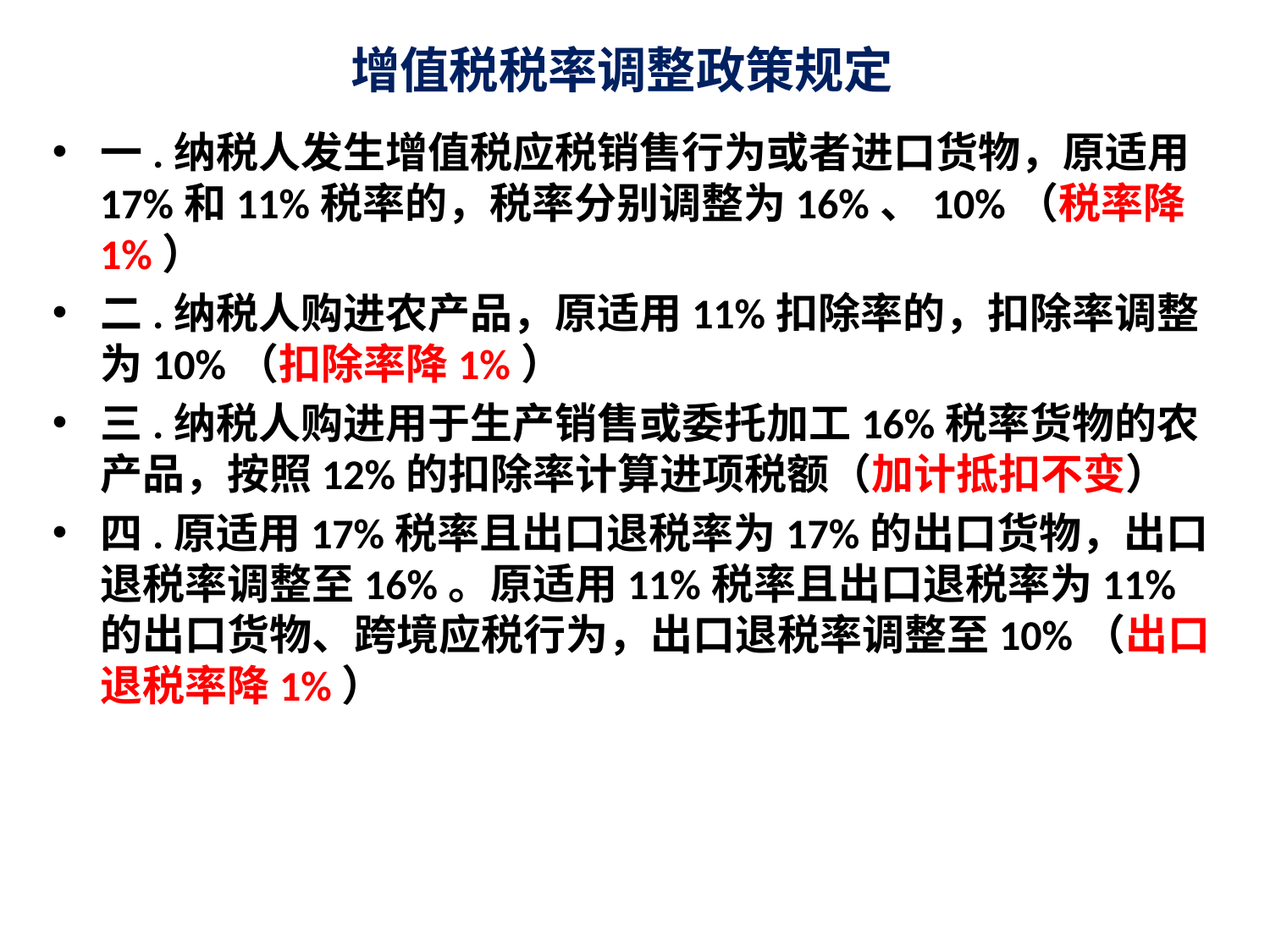

# 增值税税率调整政策规定
一.纳税人发生增值税应税销售行为或者进口货物，原适用17%和11%税率的，税率分别调整为16%、10%（税率降1%）
二.纳税人购进农产品，原适用11%扣除率的，扣除率调整为10%（扣除率降1%）
三.纳税人购进用于生产销售或委托加工16%税率货物的农产品，按照12%的扣除率计算进项税额（加计抵扣不变）
四.原适用17%税率且出口退税率为17%的出口货物，出口退税率调整至16%。原适用11%税率且出口退税率为11%的出口货物、跨境应税行为，出口退税率调整至10%（出口退税率降1%）